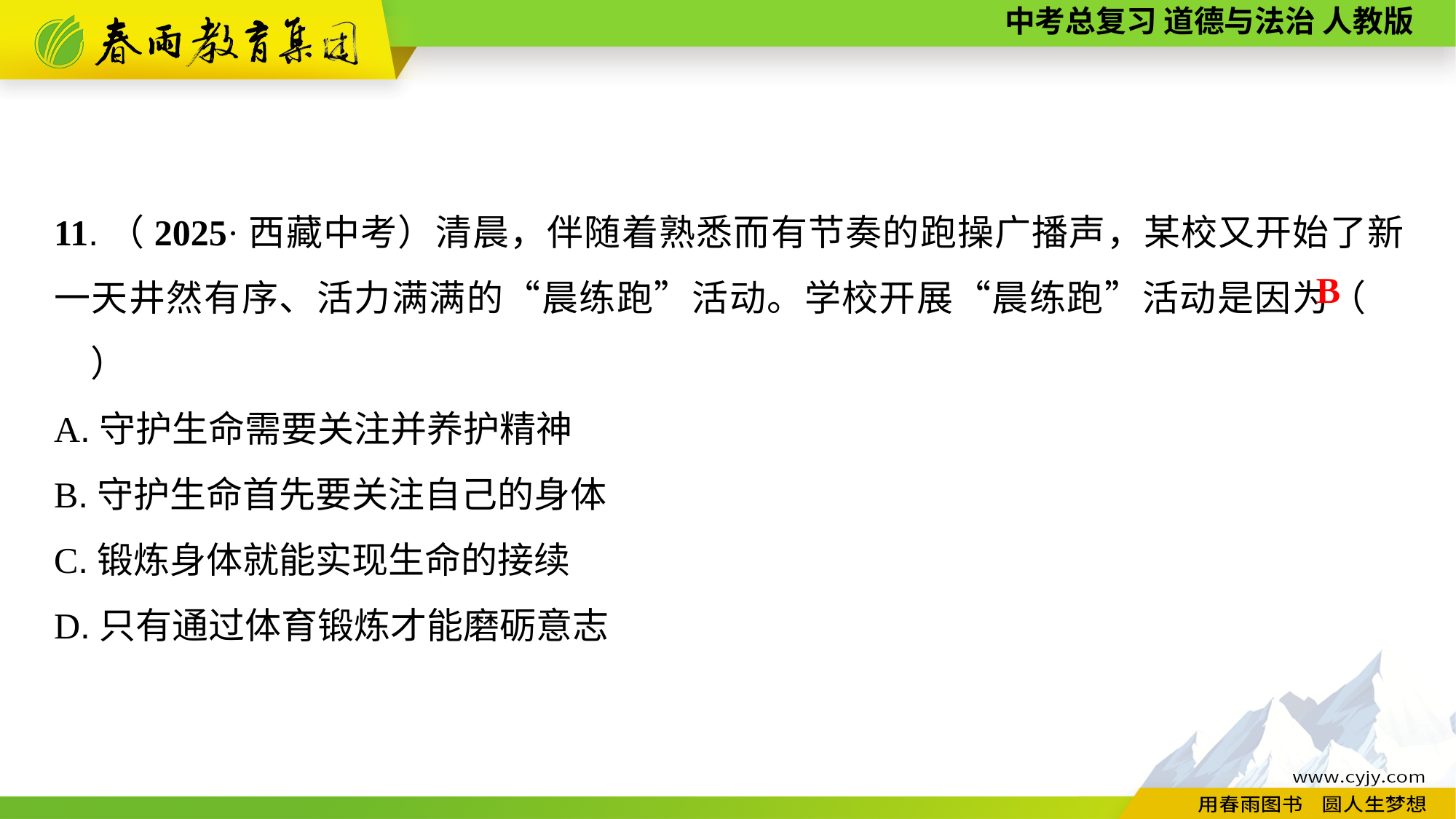

11.（2025·西藏中考）清晨，伴随着熟悉而有节奏的跑操广播声，某校又开始了新一天井然有序、活力满满的“晨练跑”活动。学校开展“晨练跑”活动是因为（　　）
A.守护生命需要关注并养护精神
B.守护生命首先要关注自己的身体
C.锻炼身体就能实现生命的接续
D.只有通过体育锻炼才能磨砺意志
B